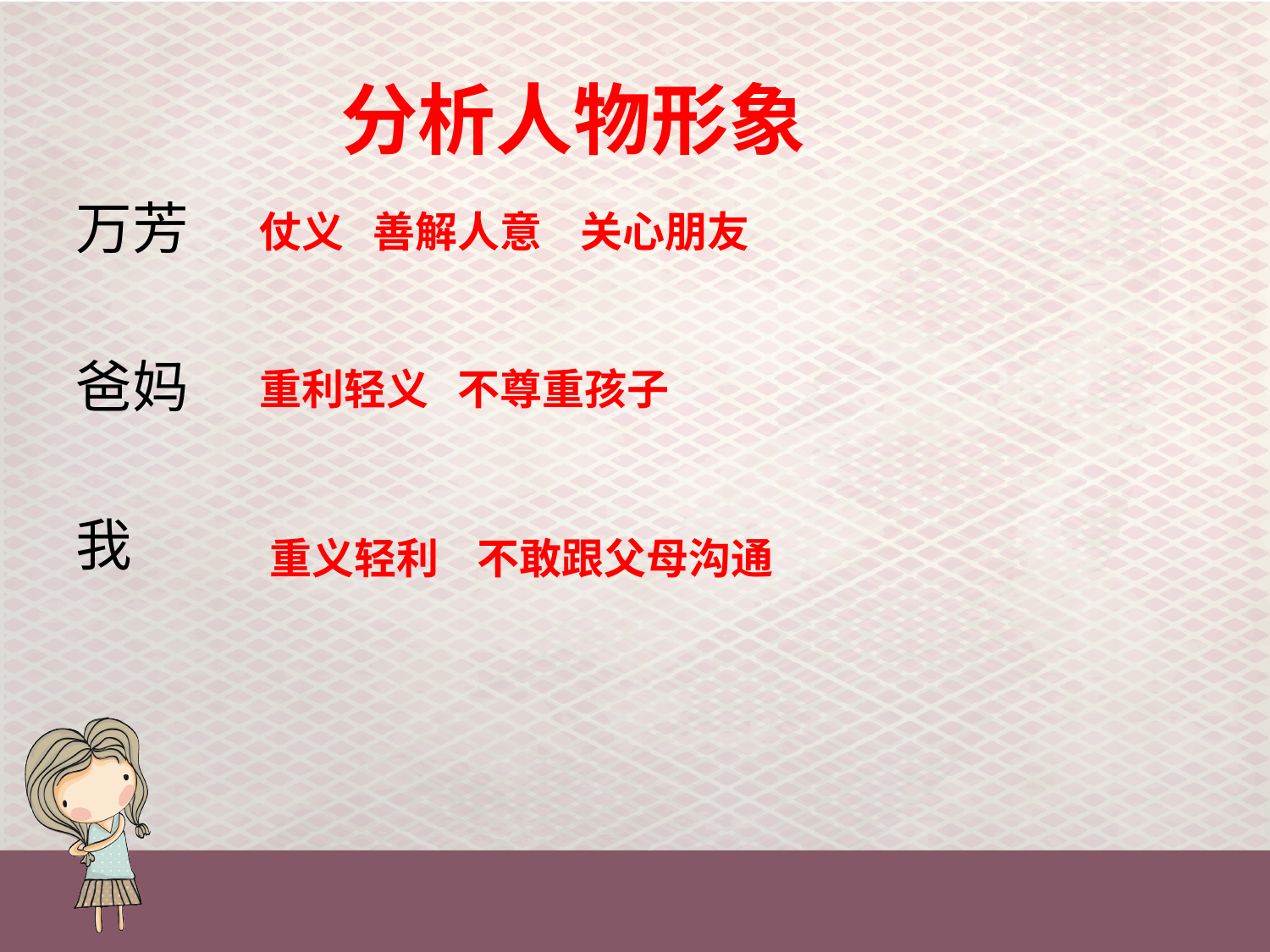

# 分析人物形象
万芳

爸妈

我
仗义   善解人意    关心朋友
重利轻义   不尊重孩子
重义轻利    不敢跟父母沟通